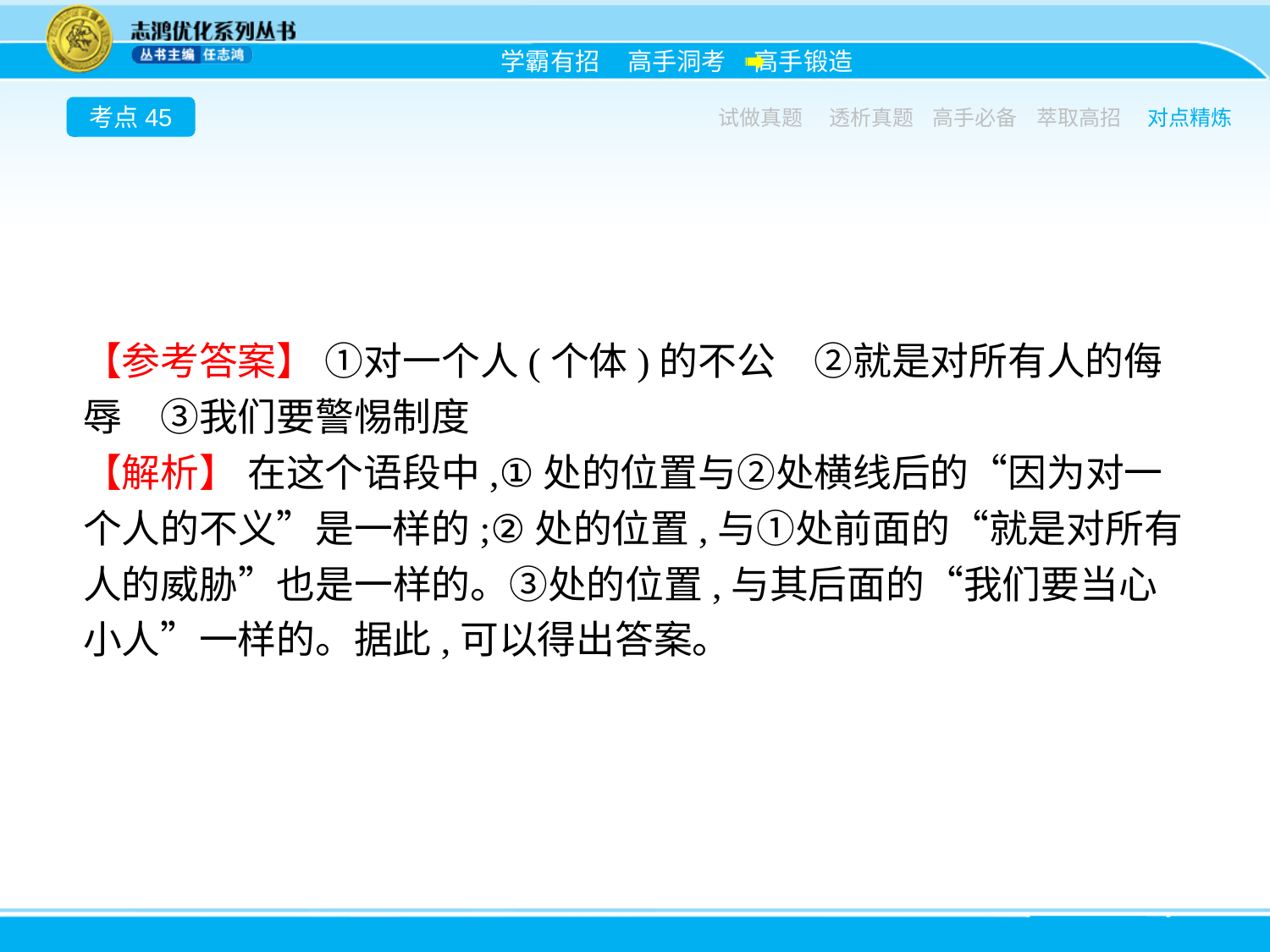

考点45
试做真题
透析真题
高手必备
萃取高招
对点精炼
【参考答案】 ①对一个人(个体)的不公　②就是对所有人的侮辱　③我们要警惕制度
【解析】 在这个语段中,①处的位置与②处横线后的“因为对一个人的不义”是一样的;②处的位置,与①处前面的“就是对所有人的威胁”也是一样的。③处的位置,与其后面的“我们要当心小人”一样的。据此,可以得出答案。